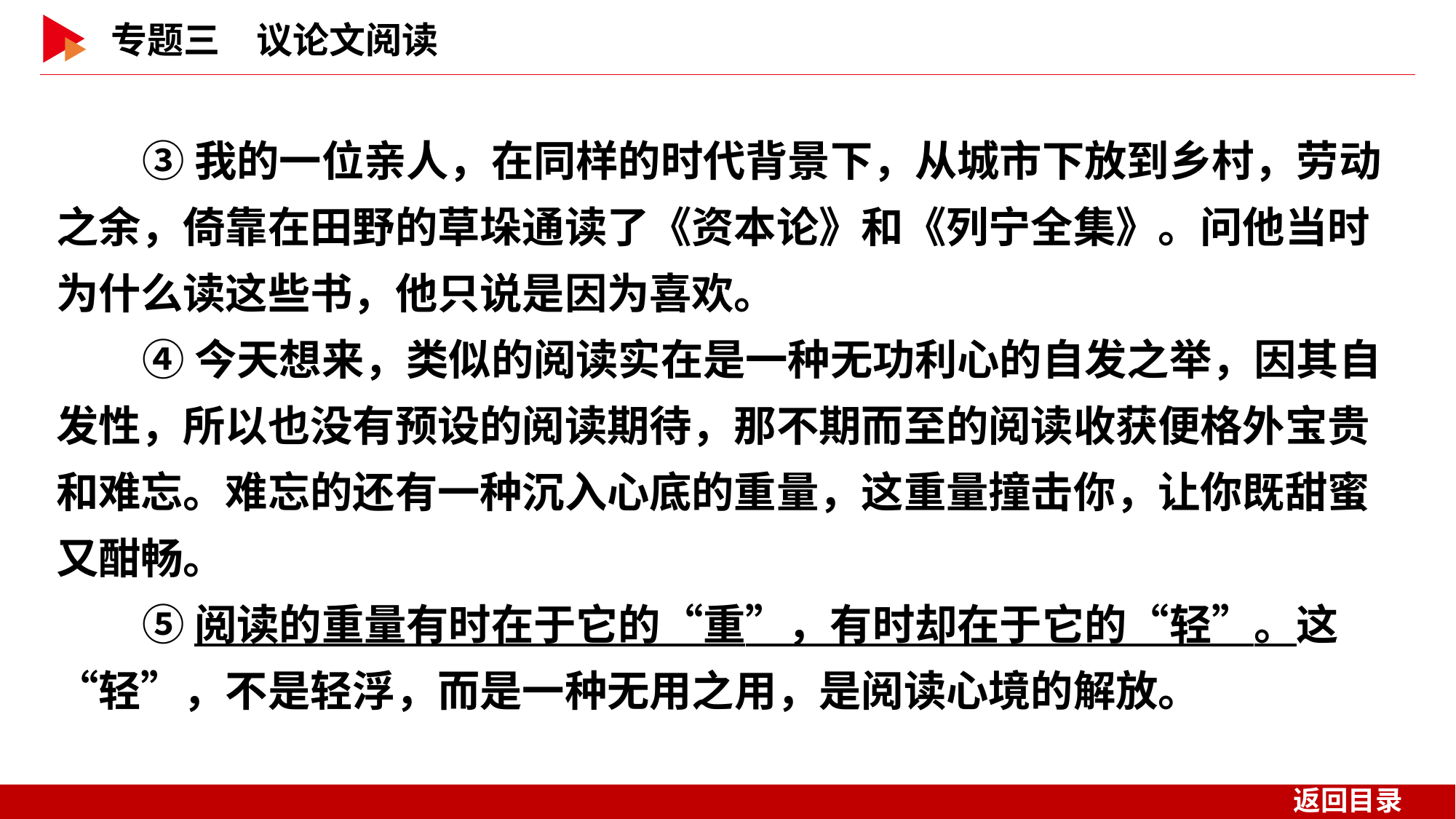

③我的一位亲人，在同样的时代背景下，从城市下放到乡村，劳动之余，倚靠在田野的草垛通读了《资本论》和《列宁全集》。问他当时为什么读这些书，他只说是因为喜欢。
④今天想来，类似的阅读实在是一种无功利心的自发之举，因其自发性，所以也没有预设的阅读期待，那不期而至的阅读收获便格外宝贵和难忘。难忘的还有一种沉入心底的重量，这重量撞击你，让你既甜蜜又酣畅。
⑤阅读的重量有时在于它的“重”，有时却在于它的“轻”。这“轻”，不是轻浮，而是一种无用之用，是阅读心境的解放。